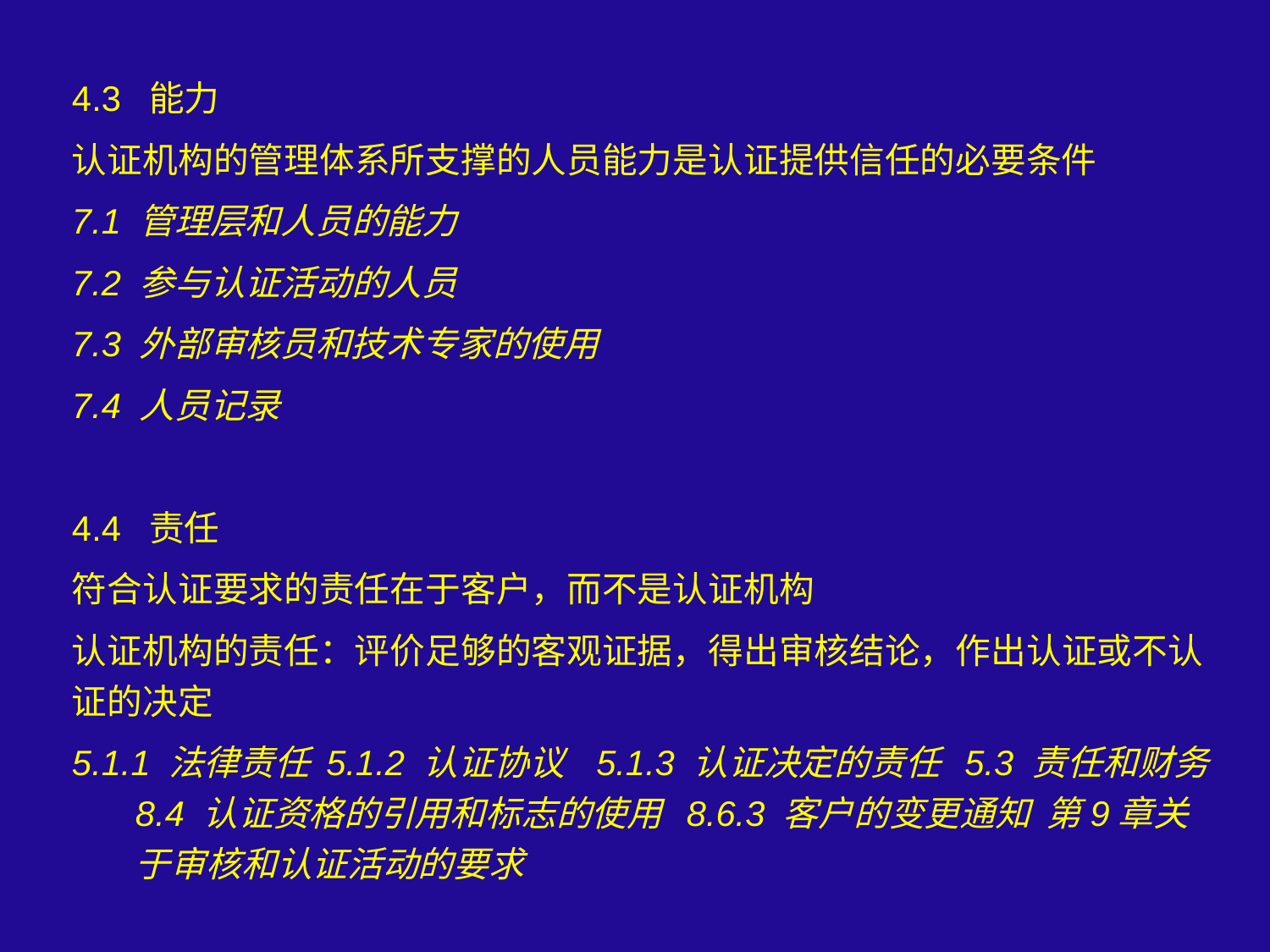

4.3  能力
认证机构的管理体系所支撑的人员能力是认证提供信任的必要条件
7.1 管理层和人员的能力
7.2 参与认证活动的人员
7.3 外部审核员和技术专家的使用
7.4 人员记录

4.4  责任
符合认证要求的责任在于客户，而不是认证机构
认证机构的责任：评价足够的客观证据，得出审核结论，作出认证或不认证的决定
5.1.1 法律责任 5.1.2 认证协议   5.1.3 认证决定的责任  5.3 责任和财务  8.4 认证资格的引用和标志的使用  8.6.3 客户的变更通知  第9章关于审核和认证活动的要求